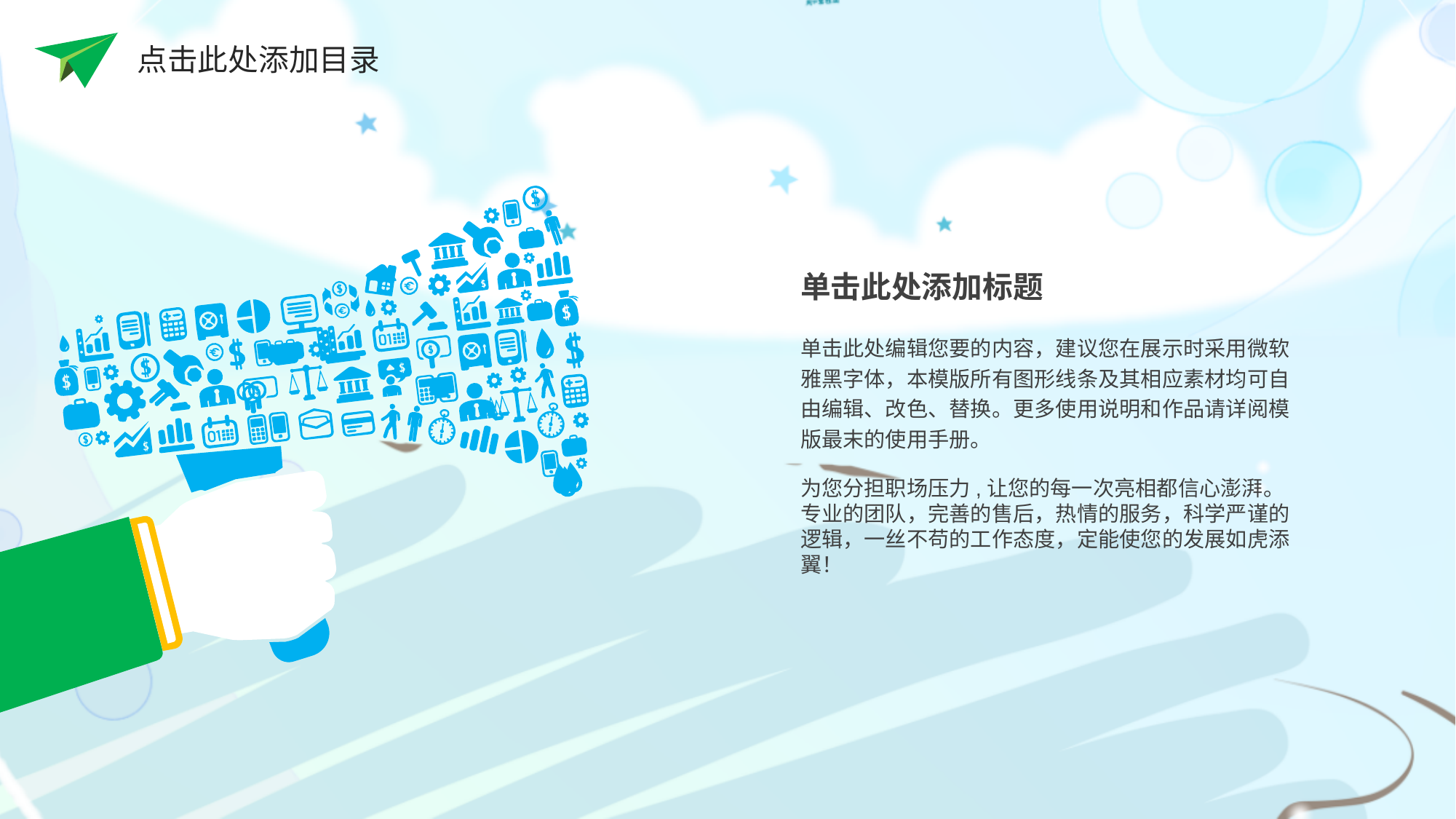

点击此处添加目录

单击此处添加标题
单击此处编辑您要的内容，建议您在展示时采用微软雅黑字体，本模版所有图形线条及其相应素材均可自由编辑、改色、替换。更多使用说明和作品请详阅模版最末的使用手册。

为您分担职场压力,让您的每一次亮相都信心澎湃。专业的团队，完善的售后，热情的服务，科学严谨的逻辑，一丝不苟的工作态度，定能使您的发展如虎添翼！